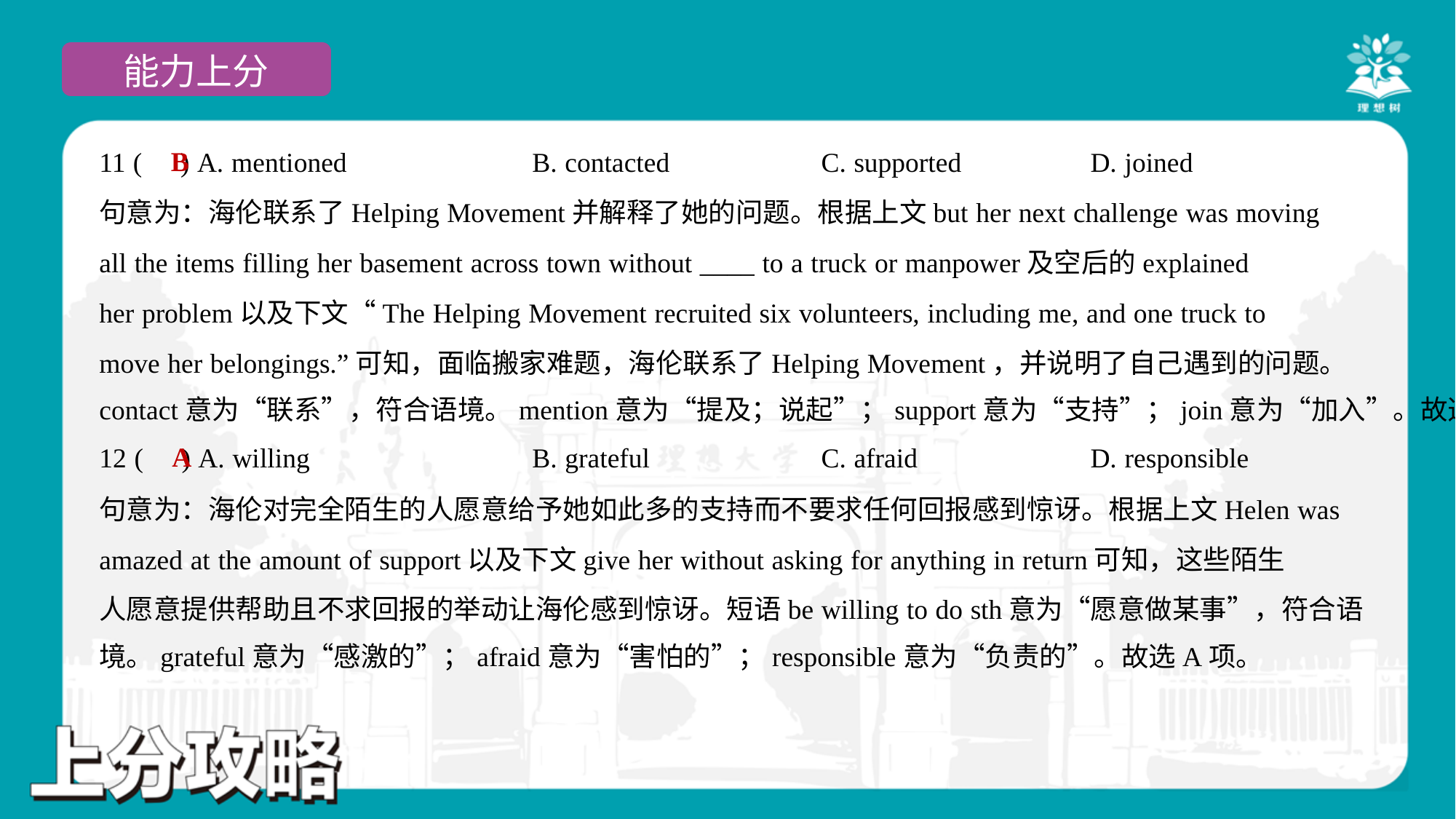

B
11 (     ) A. mentioned	B. contacted	C. supported	D. joined
句意为：海伦联系了Helping Movement并解释了她的问题。根据上文but her next challenge was moving
all the items filling her basement across town without ____ to a truck or manpower及空后的explained
her problem以及下文“The Helping Movement recruited six volunteers, including me, and one truck to
move her belongings.”可知，面临搬家难题，海伦联系了Helping Movement，并说明了自己遇到的问题。
contact意为“联系”，符合语境。mention意为“提及；说起”；support意为“支持”；join意为“加入”。故选B项。
A
12 (     ) A. willing	B. grateful	C. afraid	D. responsible
句意为：海伦对完全陌生的人愿意给予她如此多的支持而不要求任何回报感到惊讶。根据上文Helen was
amazed at the amount of support以及下文give her without asking for anything in return可知，这些陌生
人愿意提供帮助且不求回报的举动让海伦感到惊讶。短语be willing to do sth意为“愿意做某事”，符合语
境。grateful意为“感激的”；afraid意为“害怕的”；responsible意为“负责的”。故选A项。